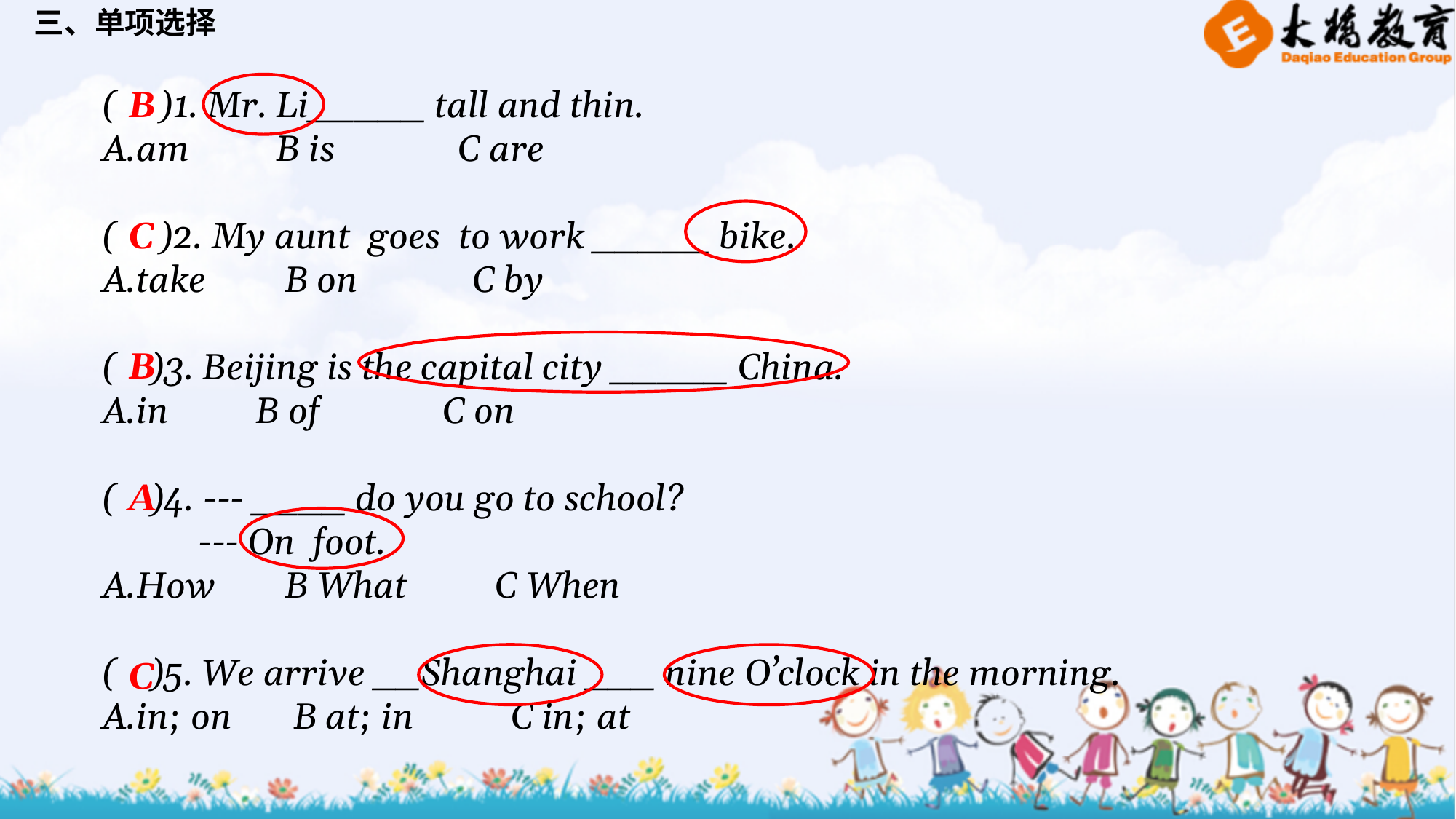

三、单项选择

(     )1. Mr. Li_____ tall and thin.
A.am          B is              C are

(     )2. My aunt  goes  to work _____ bike.
A.take         B on             C by

(    )3. Beijing is the capital city _____ China.
A.in          B of              C on

(    )4. --- ____ do you go to school?
           --- On  foot.
A.How        B What          C When

(    )5. We arrive __Shanghai ___ nine O’clock in the morning.
A.in; on       B at; in           C in; at

B

C

B
A

C